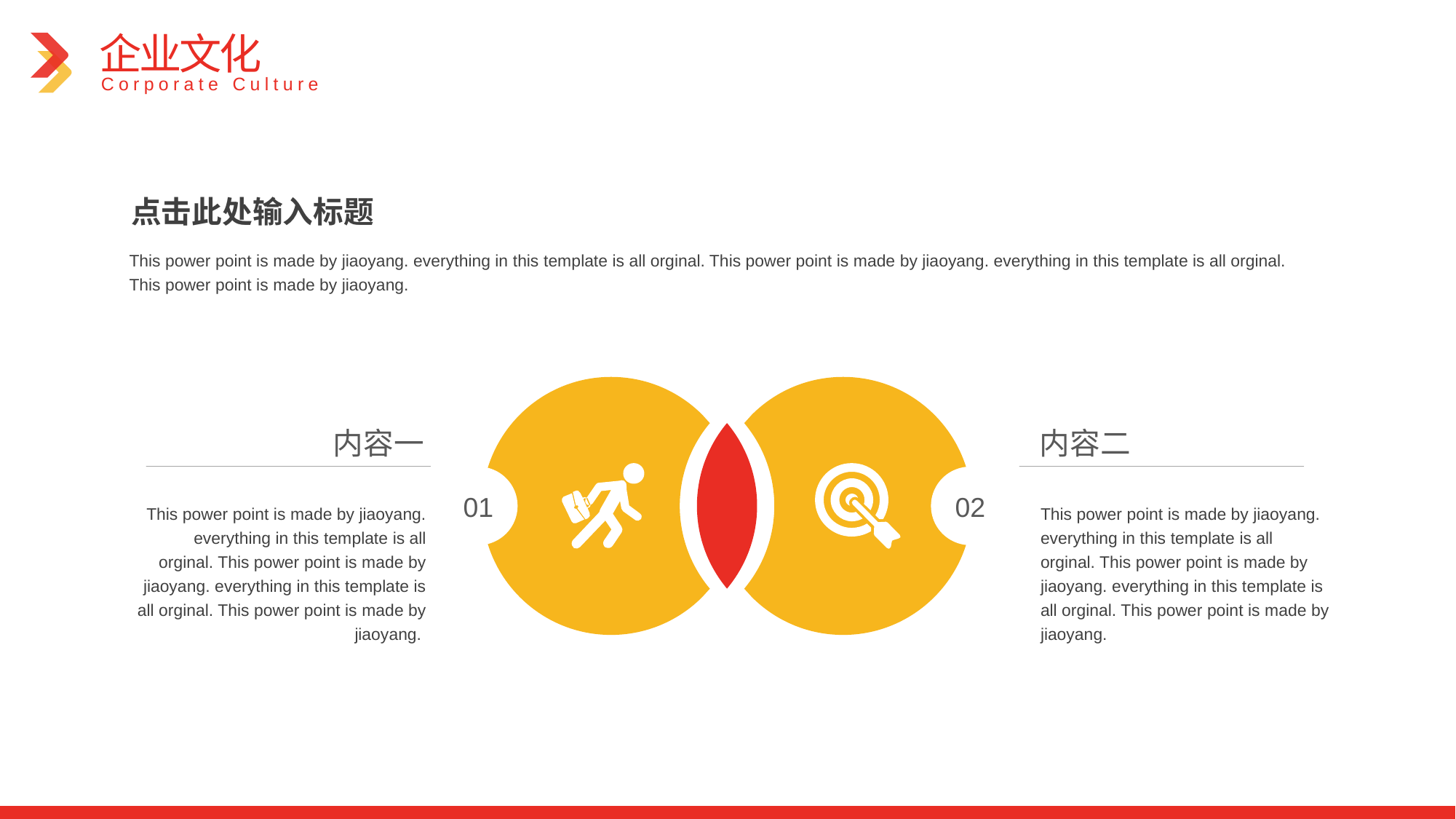

企业文化

Corporate Culture
点击此处输入标题
This power point is made by jiaoyang. everything in this template is all orginal. This power point is made by jiaoyang. everything in this template is all orginal. This power point is made by jiaoyang.

内容一
内容二

01
02
This power point is made by jiaoyang. everything in this template is all orginal. This power point is made by jiaoyang. everything in this template is all orginal. This power point is made by jiaoyang.
This power point is made by jiaoyang. everything in this template is all orginal. This power point is made by jiaoyang. everything in this template is all orginal. This power point is made by jiaoyang.